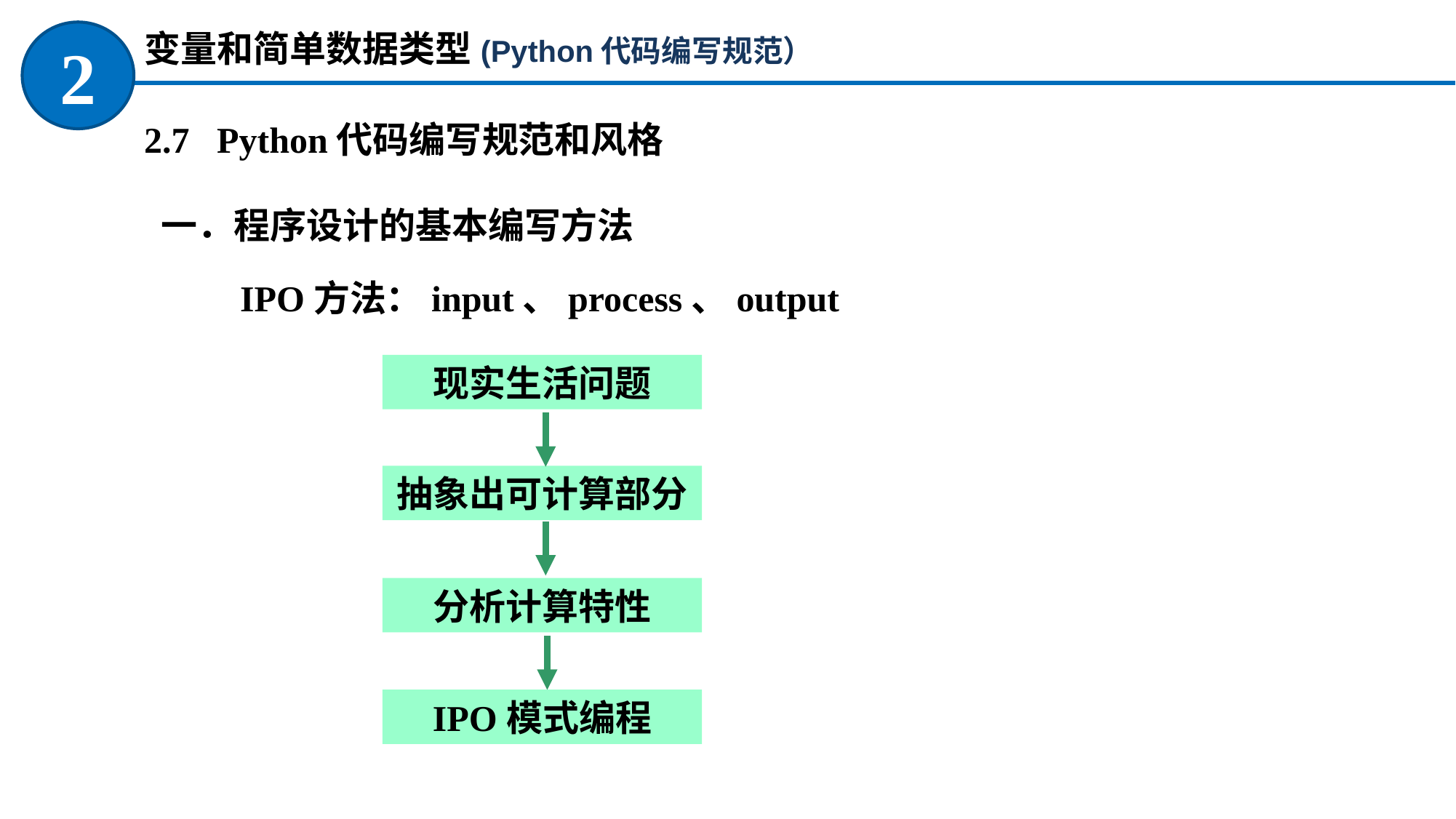

变量和简单数据类型(Python代码编写规范）
2
2.7   Python代码编写规范和风格
一．程序设计的基本编写方法
IPO方法：input、process、output
现实生活问题
抽象出可计算部分
分析计算特性
IPO模式编程